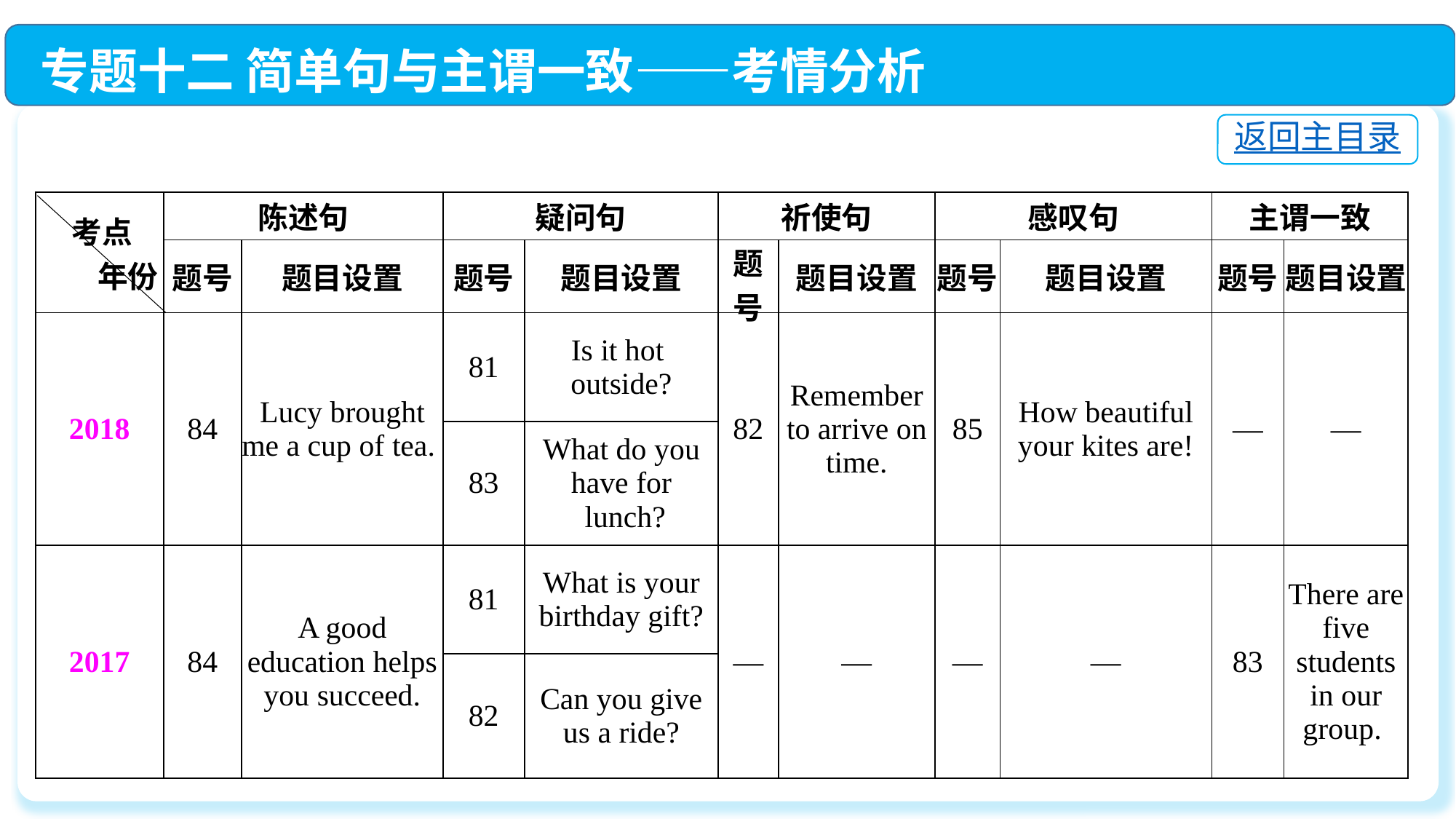

专题十二 简单句与主谓一致——考情分析

返回主目录
| 考点 年份 | 陈述句 |  | 疑问句 |  | 祈使句 |  | 感叹句 |  | 主谓一致 |  |
| --- | --- | --- | --- | --- | --- | --- | --- | --- | --- | --- |
|  | 题号 | 题目设置 | 题号 | 题目设置 | 题号 | 题目设置 | 题号 | 题目设置 | 题号 | 题目设置 |
| 2018 | 84 | Lucy brought me a cup of tea. | 81 | Is it hot outside? | 82 | Remember to arrive on time. | 85 | How beautiful your kites are! | — | — |
|  |  |  | 83 | What do you have for lunch? |  |  |  |  |  |  |
| 2017 | 84 | A good education helps you succeed. | 81 | What is your birthday gift? | — | — | — | — | 83 | There are five students in our group. |
|  |  |  | 82 | Can you give us a ride? |  |  |  |  |  |  |